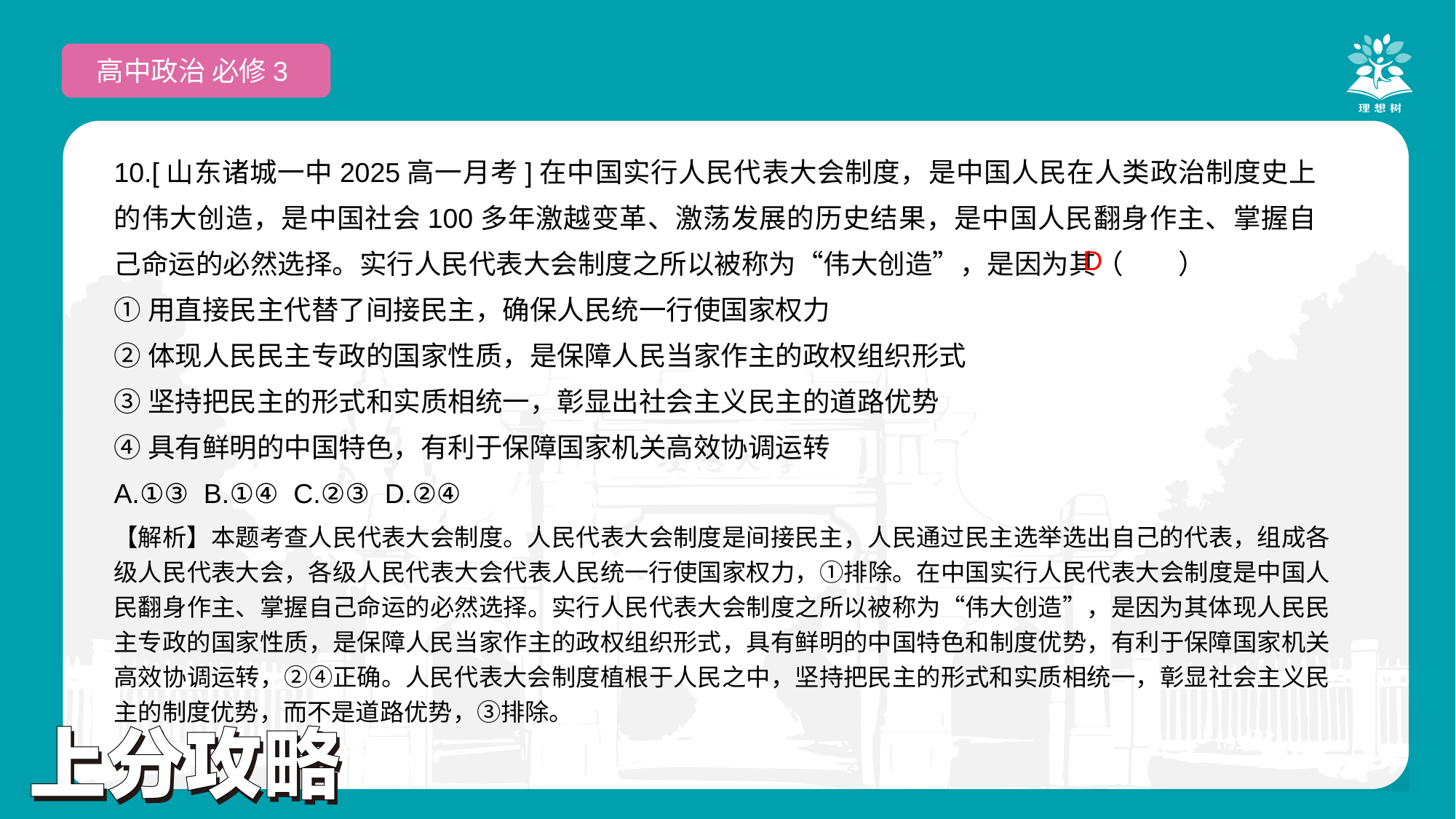

高中政治 必修3
10.[山东诸城一中2025高一月考]在中国实行人民代表大会制度，是中国人民在人类政治制度史上的伟大创造，是中国社会100多年激越变革、激荡发展的历史结果，是中国人民翻身作主、掌握自己命运的必然选择。实行人民代表大会制度之所以被称为“伟大创造”，是因为其（　　）
①用直接民主代替了间接民主，确保人民统一行使国家权力
②体现人民民主专政的国家性质，是保障人民当家作主的政权组织形式
③坚持把民主的形式和实质相统一，彰显出社会主义民主的道路优势
④具有鲜明的中国特色，有利于保障国家机关高效协调运转
A.①③  B.①④  C.②③  D.②④
D
【解析】本题考查人民代表大会制度。人民代表大会制度是间接民主，人民通过民主选举选出自己的代表，组成各级人民代表大会，各级人民代表大会代表人民统一行使国家权力，①排除。在中国实行人民代表大会制度是中国人民翻身作主、掌握自己命运的必然选择。实行人民代表大会制度之所以被称为“伟大创造”，是因为其体现人民民主专政的国家性质，是保障人民当家作主的政权组织形式，具有鲜明的中国特色和制度优势，有利于保障国家机关高效协调运转，②④正确。人民代表大会制度植根于人民之中，坚持把民主的形式和实质相统一，彰显社会主义民主的制度优势，而不是道路优势，③排除。